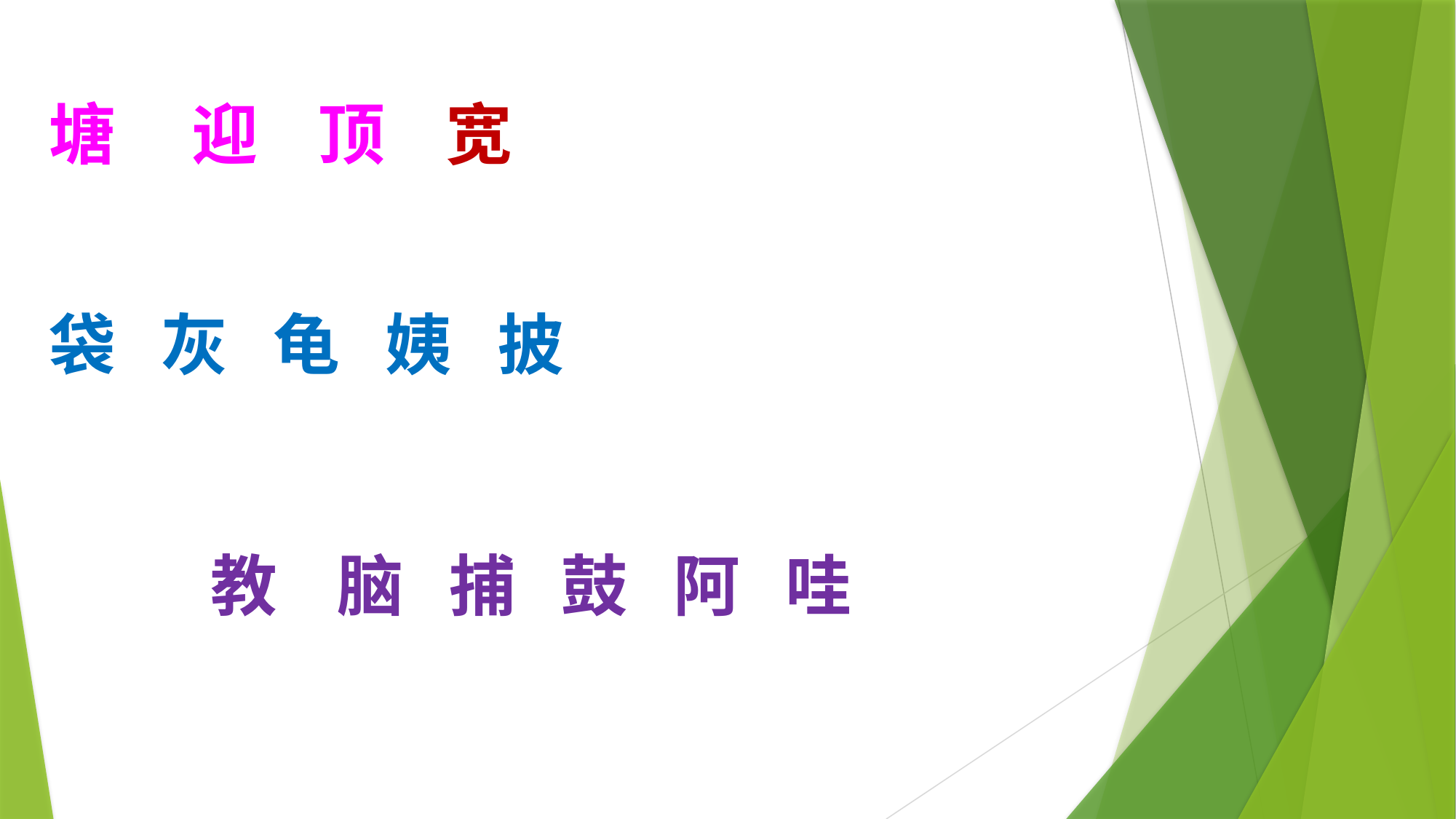

塘     迎    顶    宽
袋   灰   龟   姨   披
教    脑   捕   鼓   阿   哇